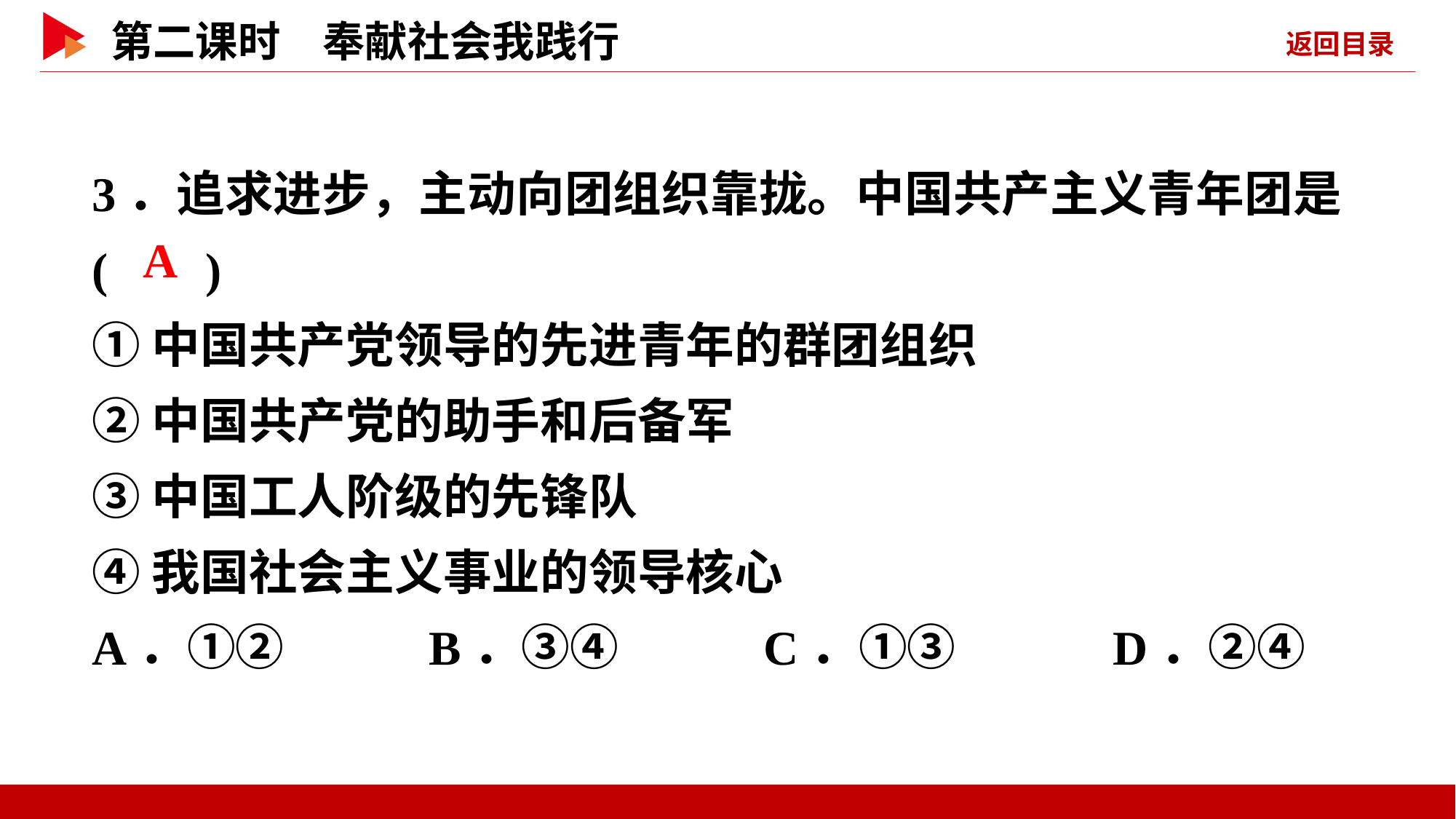

3．追求进步，主动向团组织靠拢。中国共产主义青年团是(        )
①中国共产党领导的先进青年的群团组织
②中国共产党的助手和后备军
③中国工人阶级的先锋队
④我国社会主义事业的领导核心
A．①②            B．③④            C．①③　　　D．②④
   A